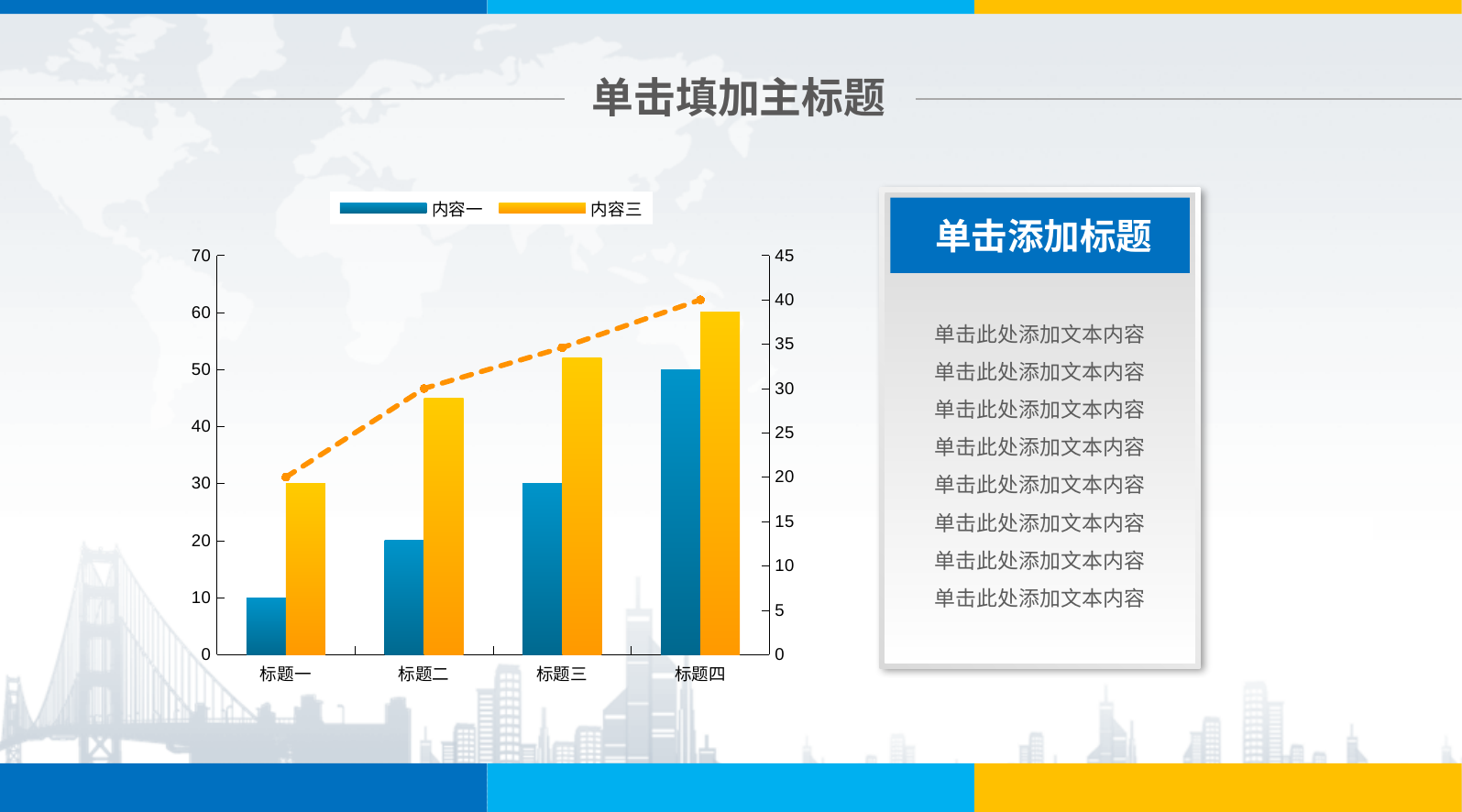

单击填加主标题

### Chart

| Category | 内容一 | 内容三 | 内容二 |
|---|---|---|---|
| 标题一 | 10.0 | 30.0 | 20.0 |
| 标题二 | 20.0 | 45.0 | 30.0 |
| 标题三 | 30.0 | 52.0 | 34.6 |
| 标题四 | 50.0 | 60.0 | 40.0 |

单击添加标题
单击此处添加文本内容
单击此处添加文本内容
单击此处添加文本内容
单击此处添加文本内容
单击此处添加文本内容
单击此处添加文本内容
单击此处添加文本内容
单击此处添加文本内容